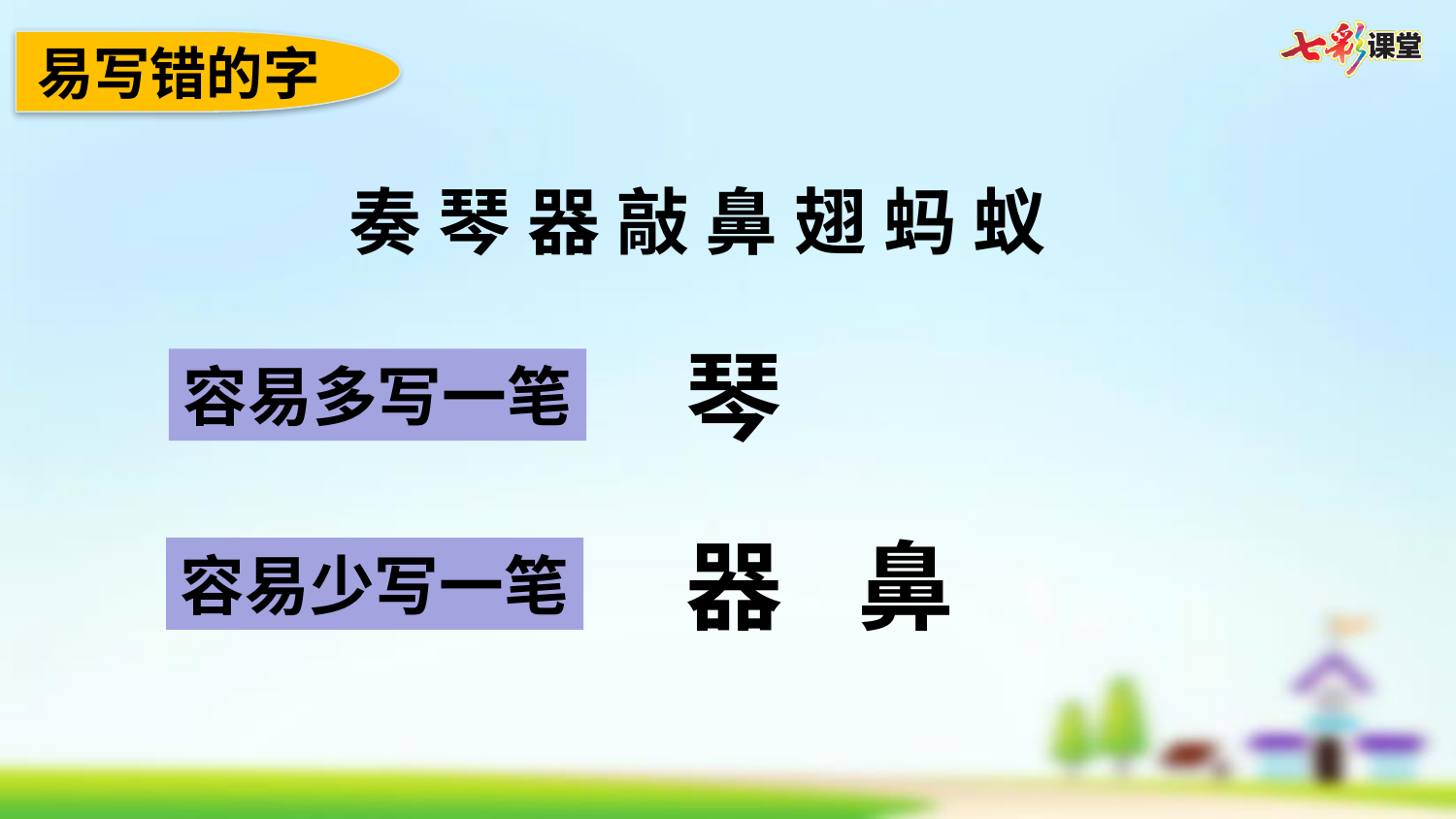

易写错的字
奏 琴 器 敲 鼻 翅 蚂 蚁
琴
容易多写一笔
器
鼻
容易少写一笔